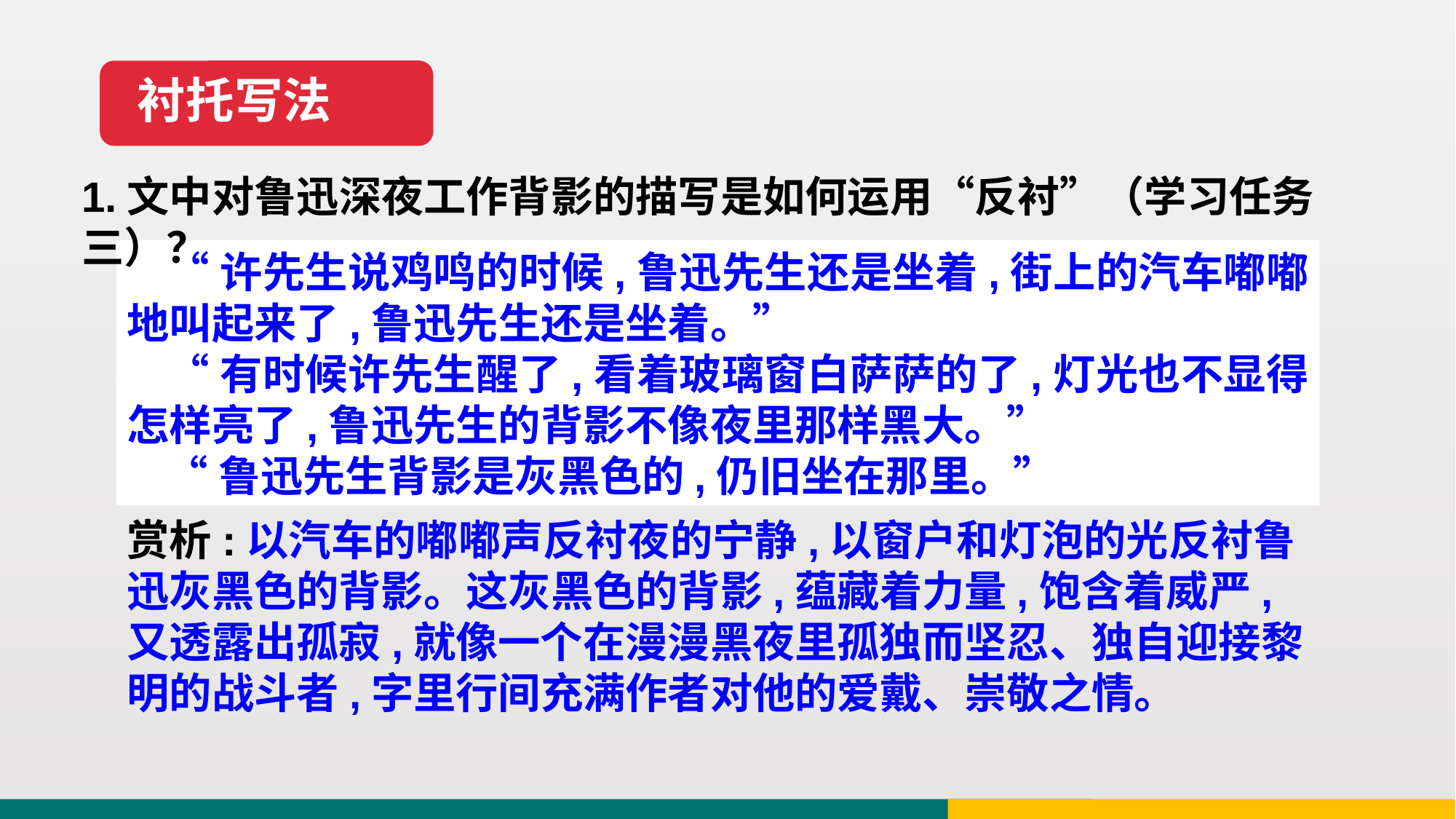

衬托写法
1.文中对鲁迅深夜工作背影的描写是如何运用“反衬”（学习任务三）？
    “许先生说鸡鸣的时候,鲁迅先生还是坐着,街上的汽车嘟嘟地叫起来了,鲁迅先生还是坐着。”
    “有时候许先生醒了,看着玻璃窗白萨萨的了,灯光也不显得怎样亮了,鲁迅先生的背影不像夜里那样黑大。”
    “鲁迅先生背影是灰黑色的,仍旧坐在那里。”
赏析:以汽车的嘟嘟声反衬夜的宁静,以窗户和灯泡的光反衬鲁迅灰黑色的背影。这灰黑色的背影,蕴藏着力量,饱含着威严,又透露出孤寂,就像一个在漫漫黑夜里孤独而坚忍、独自迎接黎明的战斗者,字里行间充满作者对他的爱戴、崇敬之情。